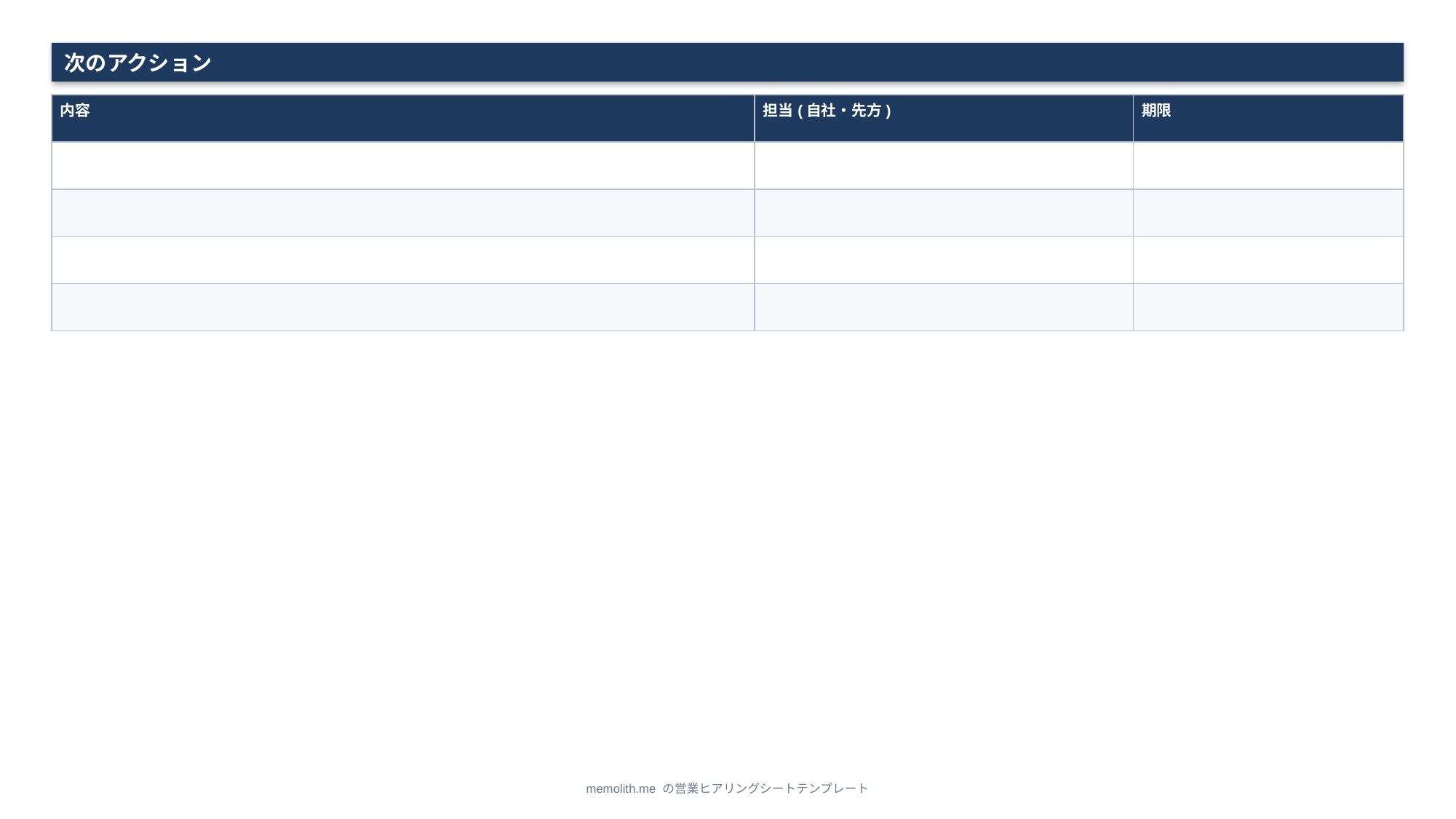

次のアクション
| 内容 | 担当(自社・先方) | 期限 |
| --- | --- | --- |
|  |  |  |
|  |  |  |
|  |  |  |
|  |  |  |
memolith.me の営業ヒアリングシートテンプレート